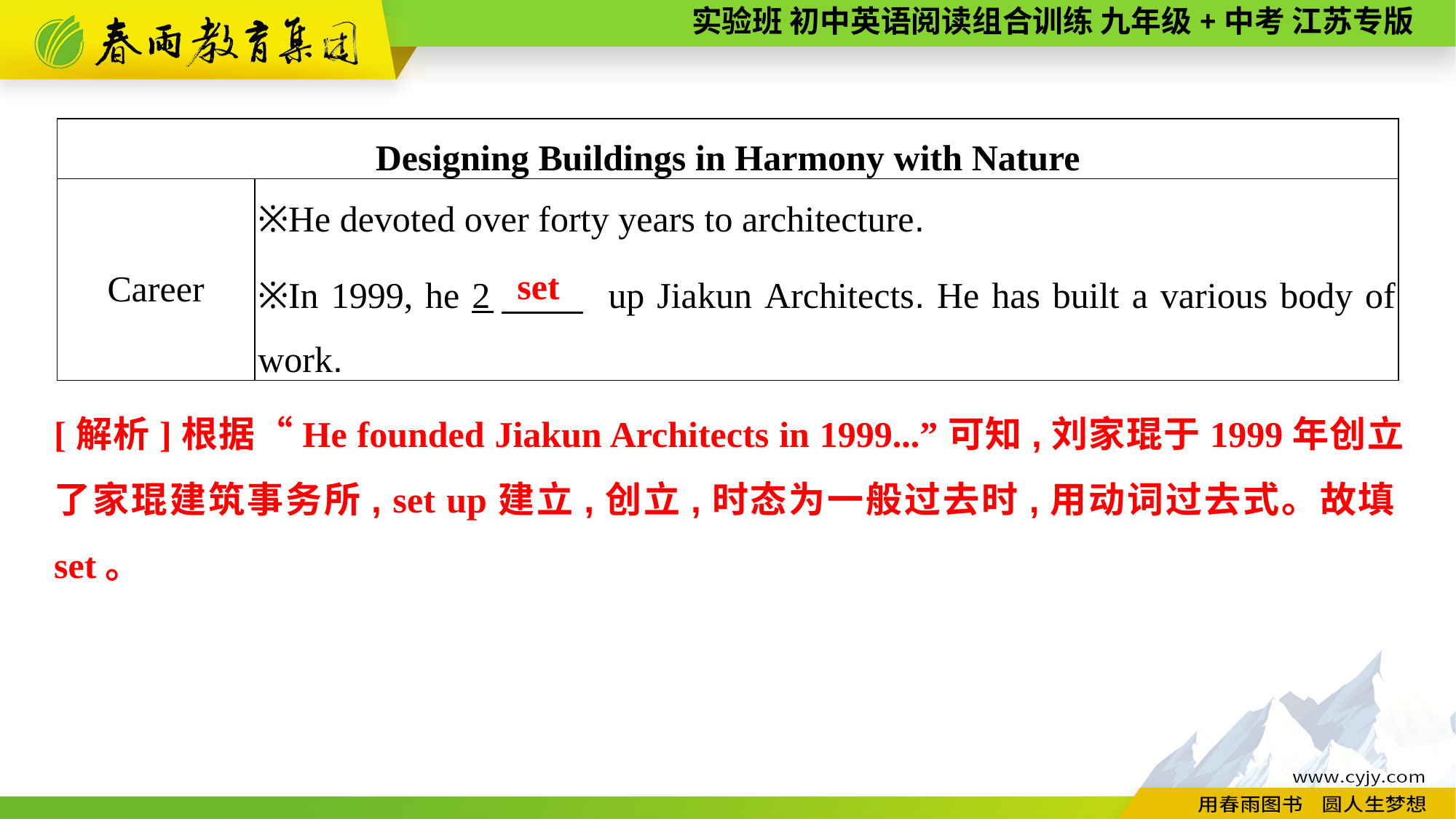

| Designing Buildings in Harmony with Nature |  |
| --- | --- |
| Career | ※He devoted over forty years to architecture. ※In 1999, he 2　 up Jiakun Architects. He has built a various body of work. |
set
[解析]根据“He founded Jiakun Architects in 1999...”可知,刘家琨于1999年创立了家琨建筑事务所, set up建立,创立,时态为一般过去时,用动词过去式。故填set。